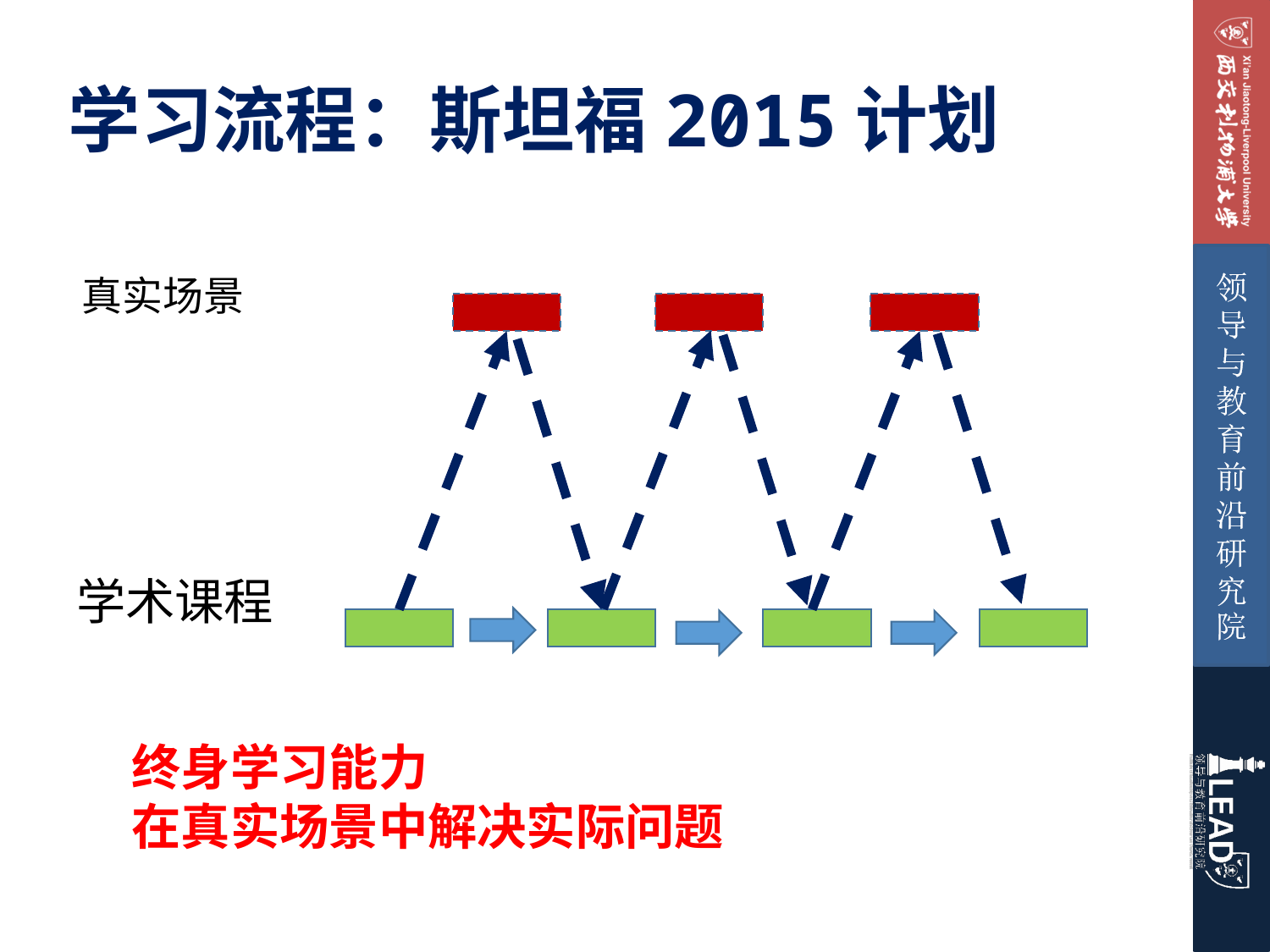

# 学习流程：斯坦福2015计划
真实场景

学术课程

终身学习能力
在真实场景中解决实际问题